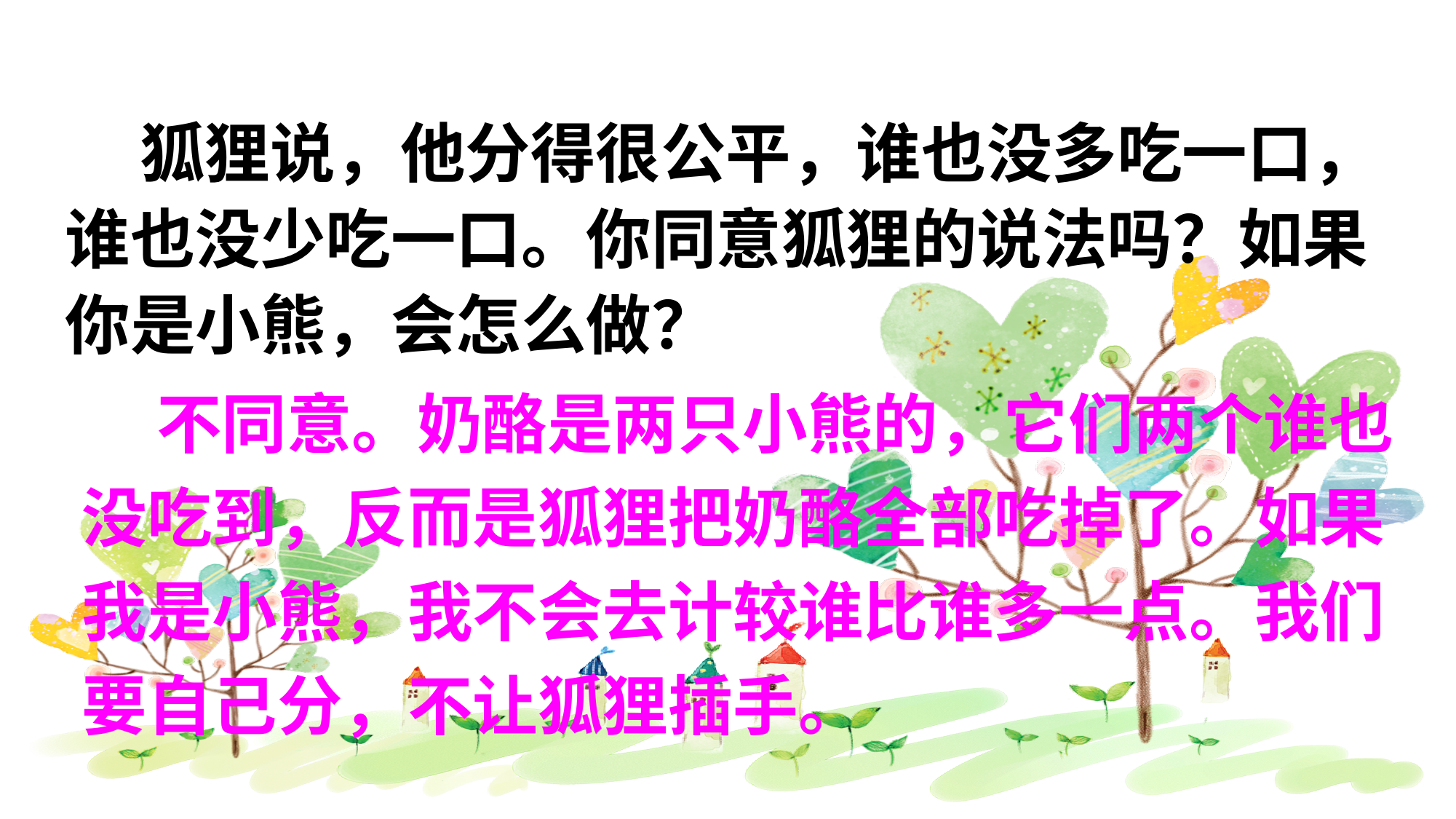

狐狸说，他分得很公平，谁也没多吃一口，谁也没少吃一口。你同意狐狸的说法吗？如果你是小熊，会怎么做？
    不同意。奶酪是两只小熊的，它们两个谁也没吃到，反而是狐狸把奶酪全部吃掉了。如果我是小熊，我不会去计较谁比谁多一点。我们要自己分，不让狐狸插手。